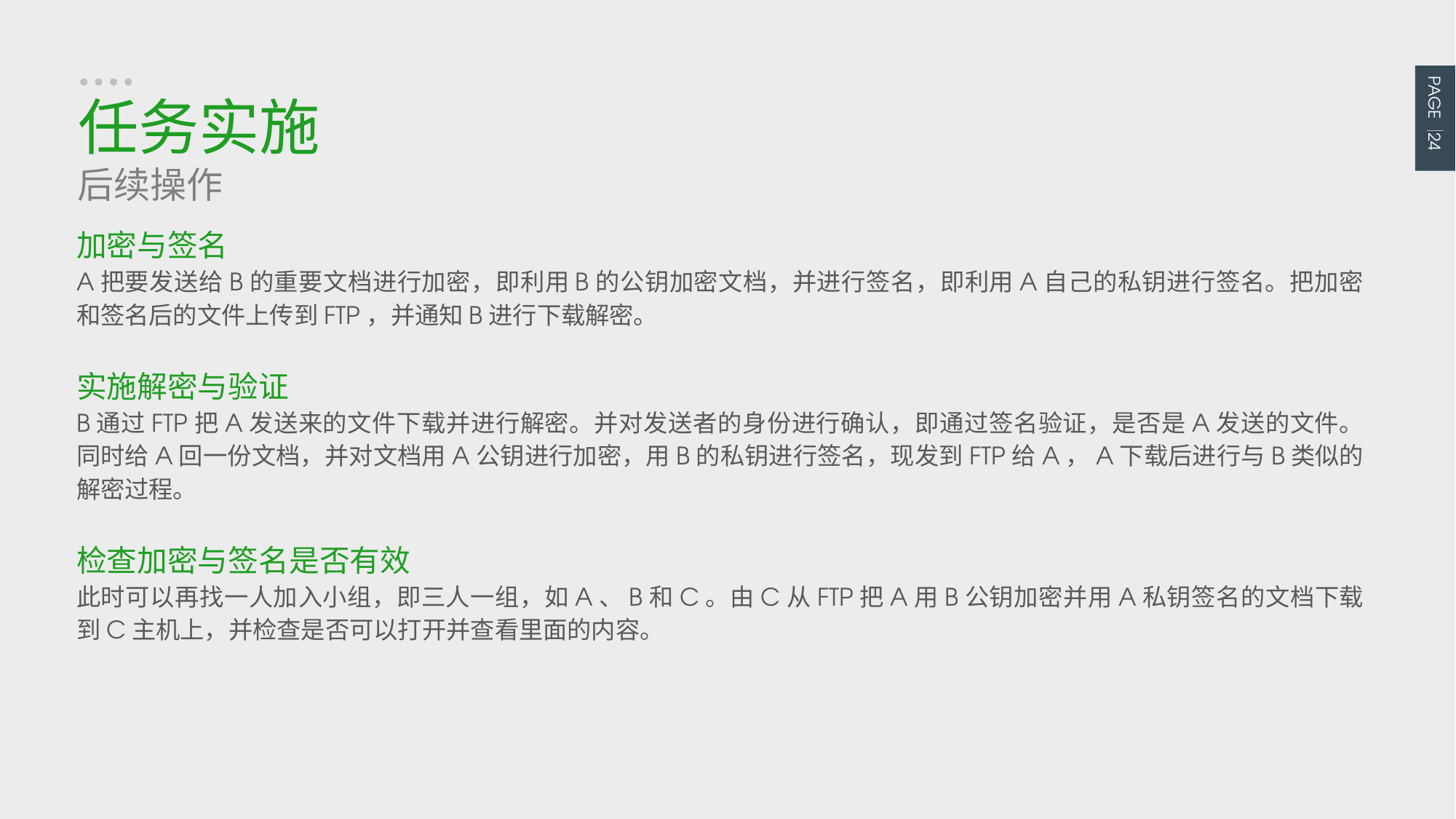

PAGE   24
任务实施
后续操作
加密与签名
A把要发送给B的重要文档进行加密，即利用B的公钥加密文档，并进行签名，即利用A自己的私钥进行签名。把加密和签名后的文件上传到FTP，并通知B进行下载解密。

实施解密与验证
B通过FTP把A发送来的文件下载并进行解密。并对发送者的身份进行确认，即通过签名验证，是否是A发送的文件。同时给A回一份文档，并对文档用A公钥进行加密，用B的私钥进行签名，现发到FTP给A，A下载后进行与B类似的解密过程。

检查加密与签名是否有效
此时可以再找一人加入小组，即三人一组，如A、B和C。由C从FTP把A用B公钥加密并用A私钥签名的文档下载到C主机上，并检查是否可以打开并查看里面的内容。